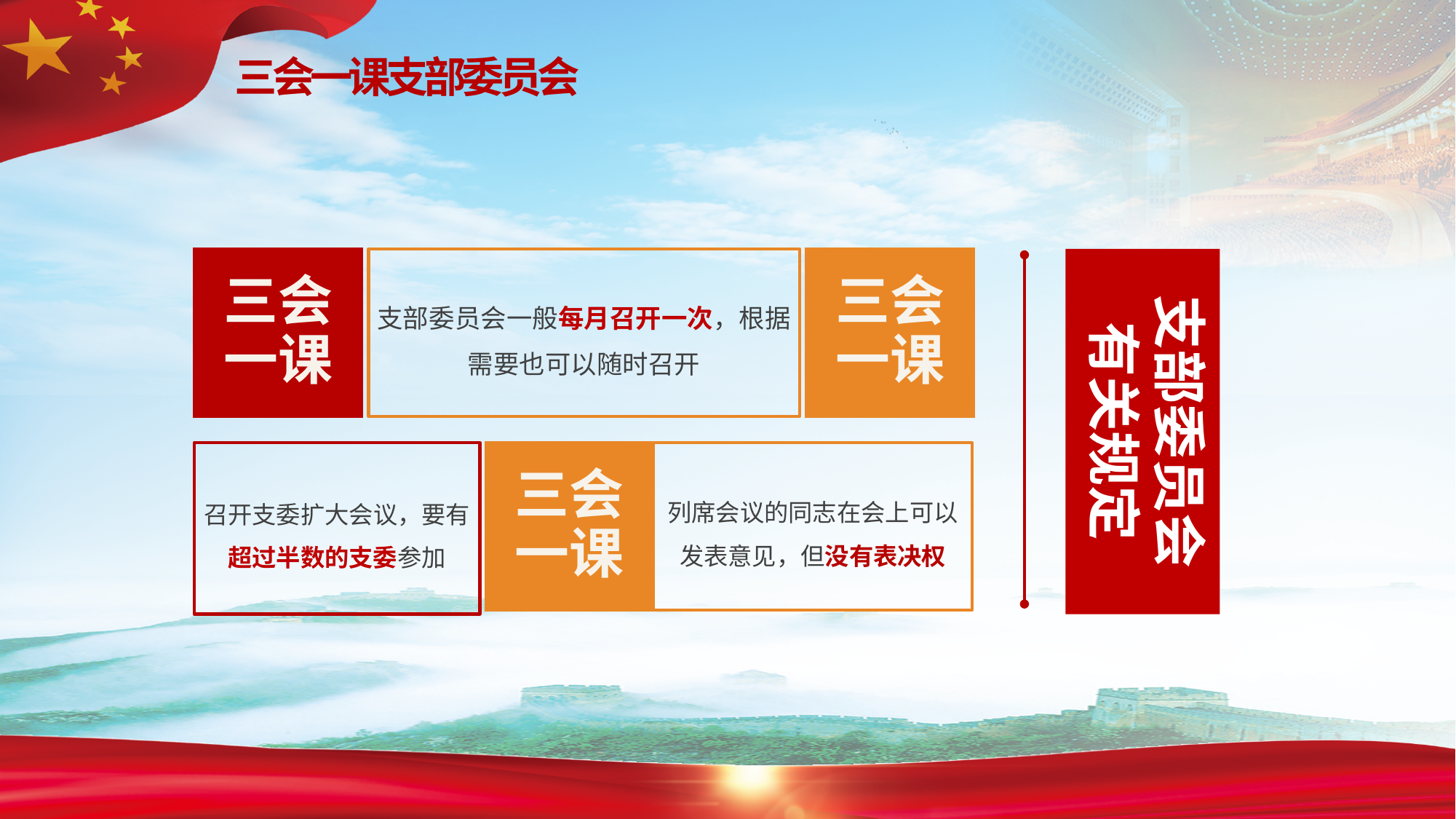

三会一课支部委员会
三会一课
支部委员会
有关规定
支部委员会一般每月召开一次，根据需要也可以随时召开
三会一课
召开支委扩大会议，要有超过半数的支委参加
列席会议的同志在会上可以发表意见，但没有表决权
三会一课